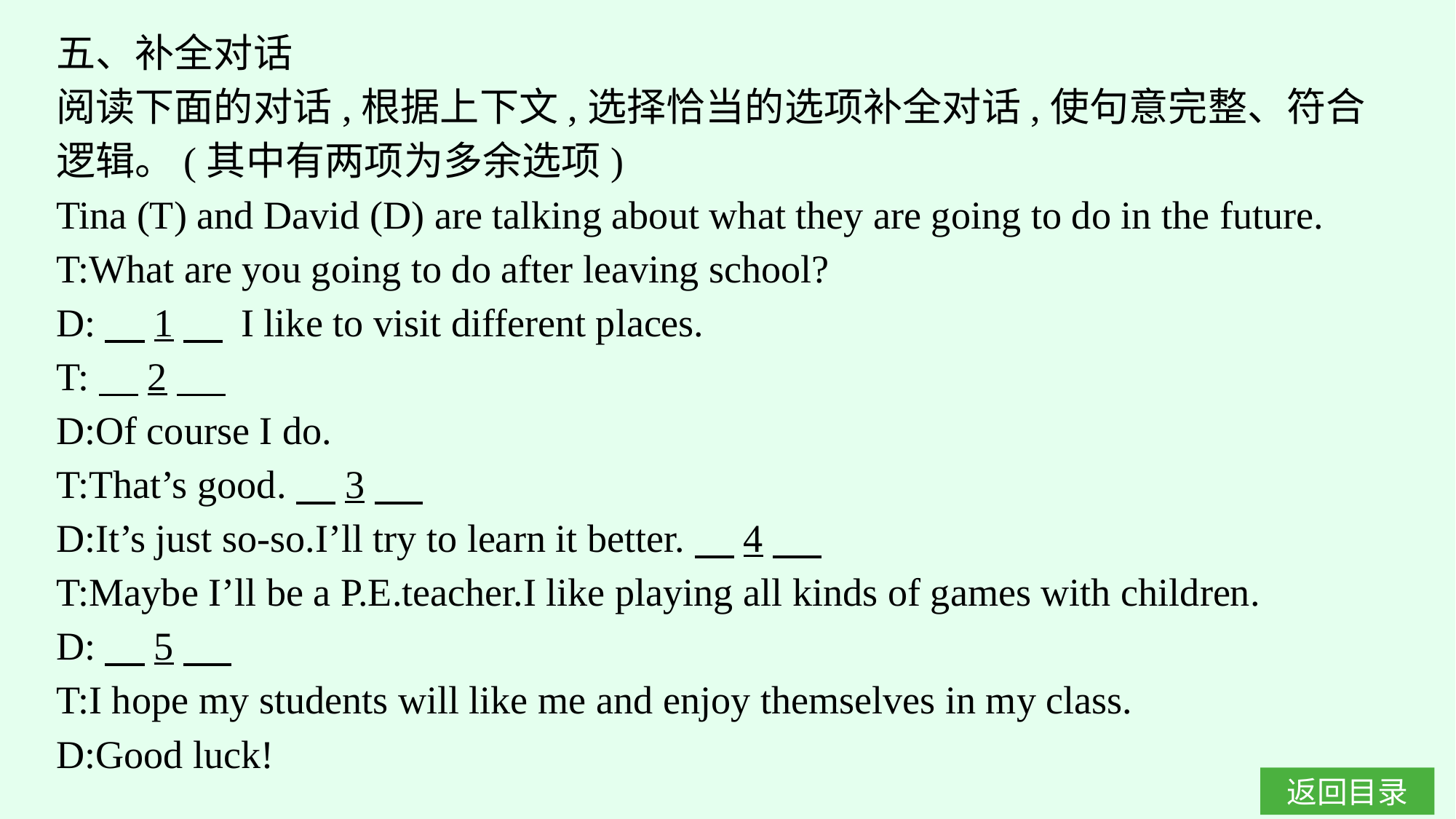

五、补全对话
阅读下面的对话,根据上下文,选择恰当的选项补全对话,使句意完整、符合逻辑。(其中有两项为多余选项)
Tina (T) and David (D) are talking about what they are going to do in the future.
T:What are you going to do after leaving school?
D:　1　 I like to visit different places.
T:　2
D:Of course I do.
T:That’s good.　3
D:It’s just so-so.I’ll try to learn it better.　4
T:Maybe I’ll be a P.E.teacher.I like playing all kinds of games with children.
D:　5
T:I hope my students will like me and enjoy themselves in my class.
D:Good luck!